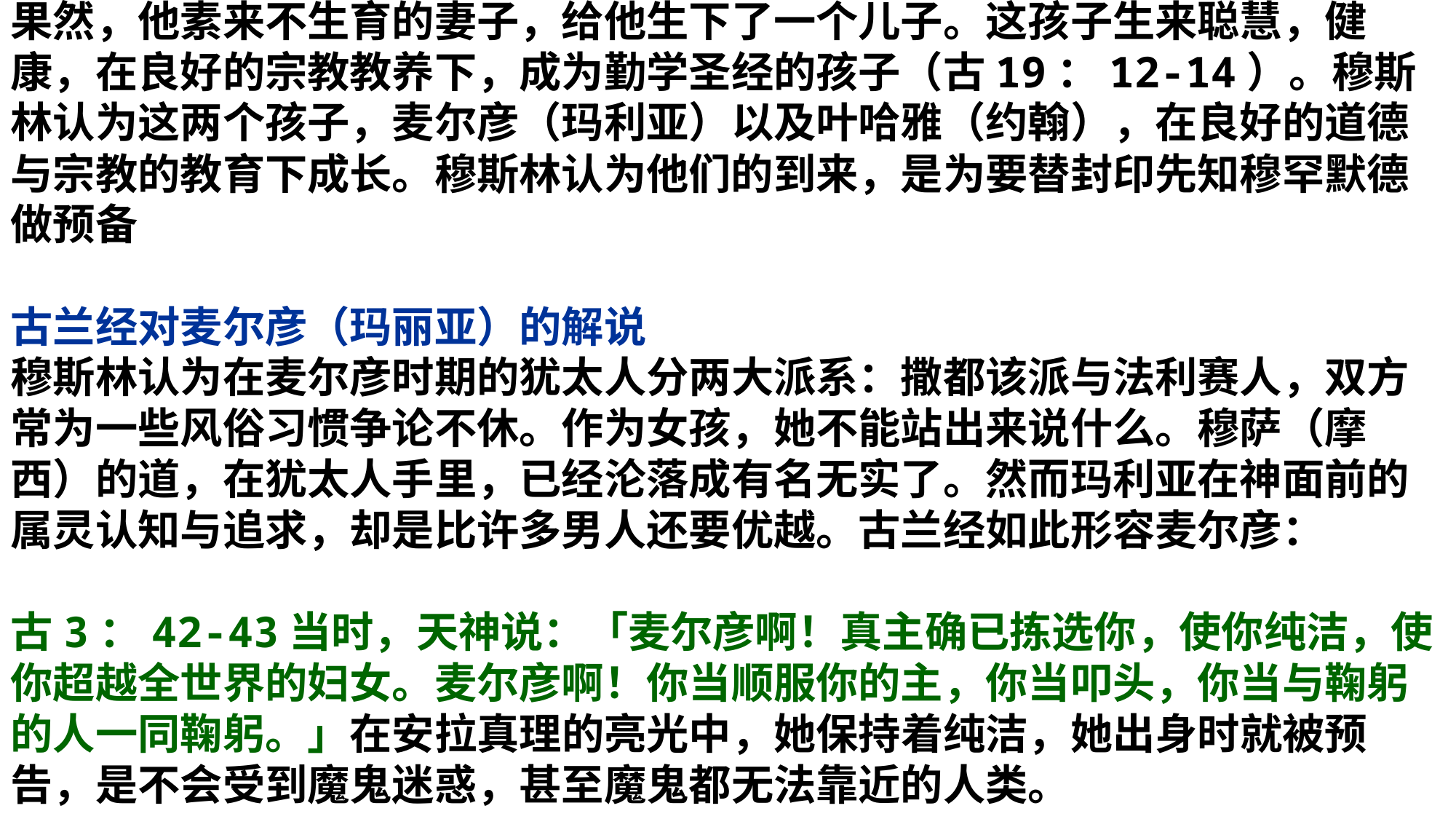

果然，他素来不生育的妻子，给他生下了一个儿子。这孩子生来聪慧，健康，在良好的宗教教养下，成为勤学圣经的孩子（古19：12-14）。穆斯林认为这两个孩子，麦尔彦（玛利亚）以及叶哈雅（约翰），在良好的道德与宗教的教育下成长。穆斯林认为他们的到来，是为要替封印先知穆罕默德做预备

古兰经对麦尔彦（玛丽亚）的解说
穆斯林认为在麦尔彦时期的犹太人分两大派系：撒都该派与法利赛人，双方常为一些风俗习惯争论不休。作为女孩，她不能站出来说什么。穆萨（摩西）的道，在犹太人手里，已经沦落成有名无实了。然而玛利亚在神面前的属灵认知与追求，却是比许多男人还要优越。古兰经如此形容麦尔彦：

古3：42-43当时，天神说：「麦尔彦啊！真主确已拣选你，使你纯洁，使你超越全世界的妇女。麦尔彦啊！你当顺服你的主，你当叩头，你当与鞠躬的人一同鞠躬。」在安拉真理的亮光中，她保持着纯洁，她出身时就被预告，是不会受到魔鬼迷惑，甚至魔鬼都无法靠近的人类。